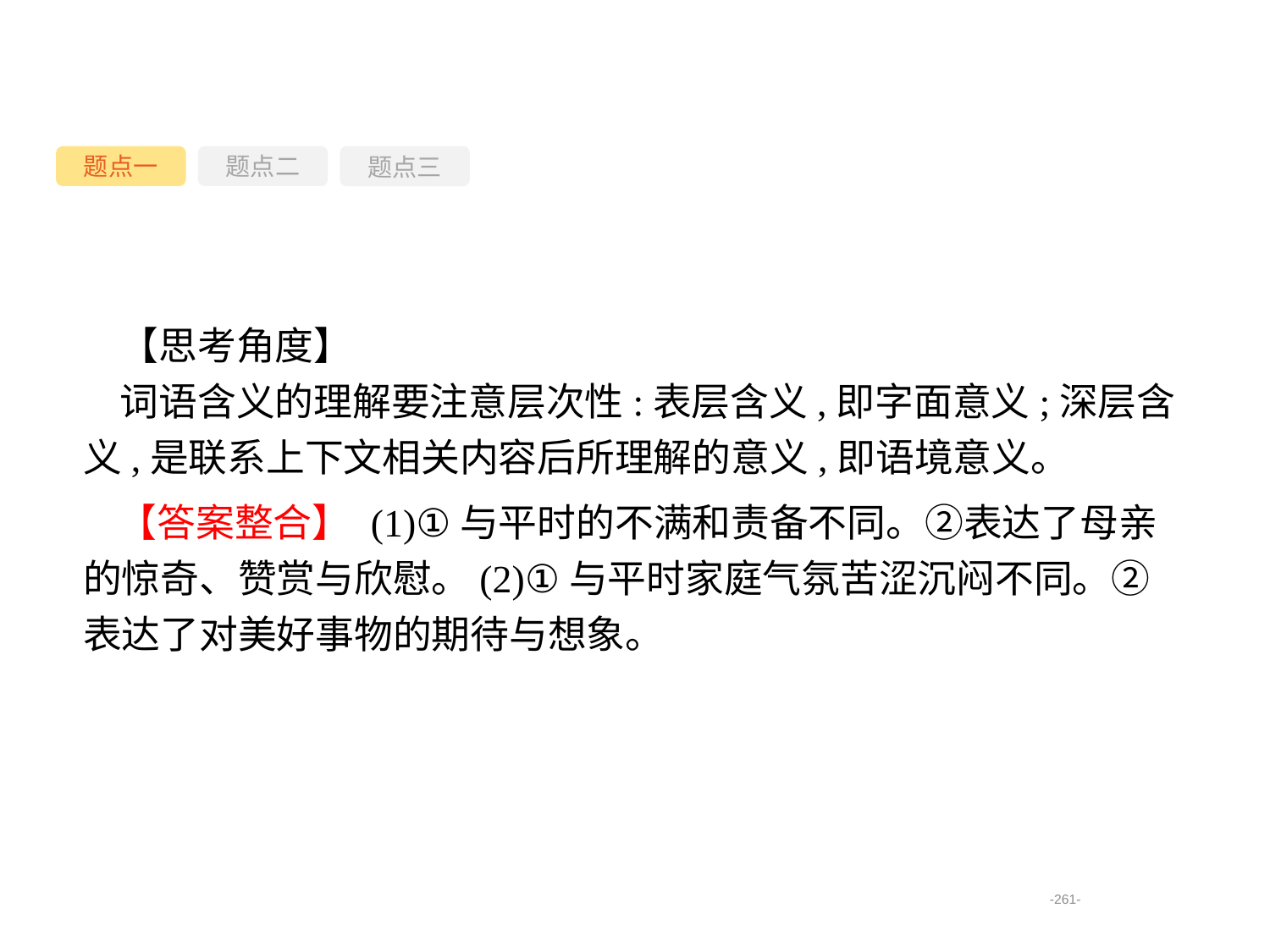

题点一
题点三
题点二
【思考角度】
词语含义的理解要注意层次性:表层含义,即字面意义;深层含义,是联系上下文相关内容后所理解的意义,即语境意义。
【答案整合】 (1)①与平时的不满和责备不同。②表达了母亲的惊奇、赞赏与欣慰。(2)①与平时家庭气氛苦涩沉闷不同。②表达了对美好事物的期待与想象。
-261-